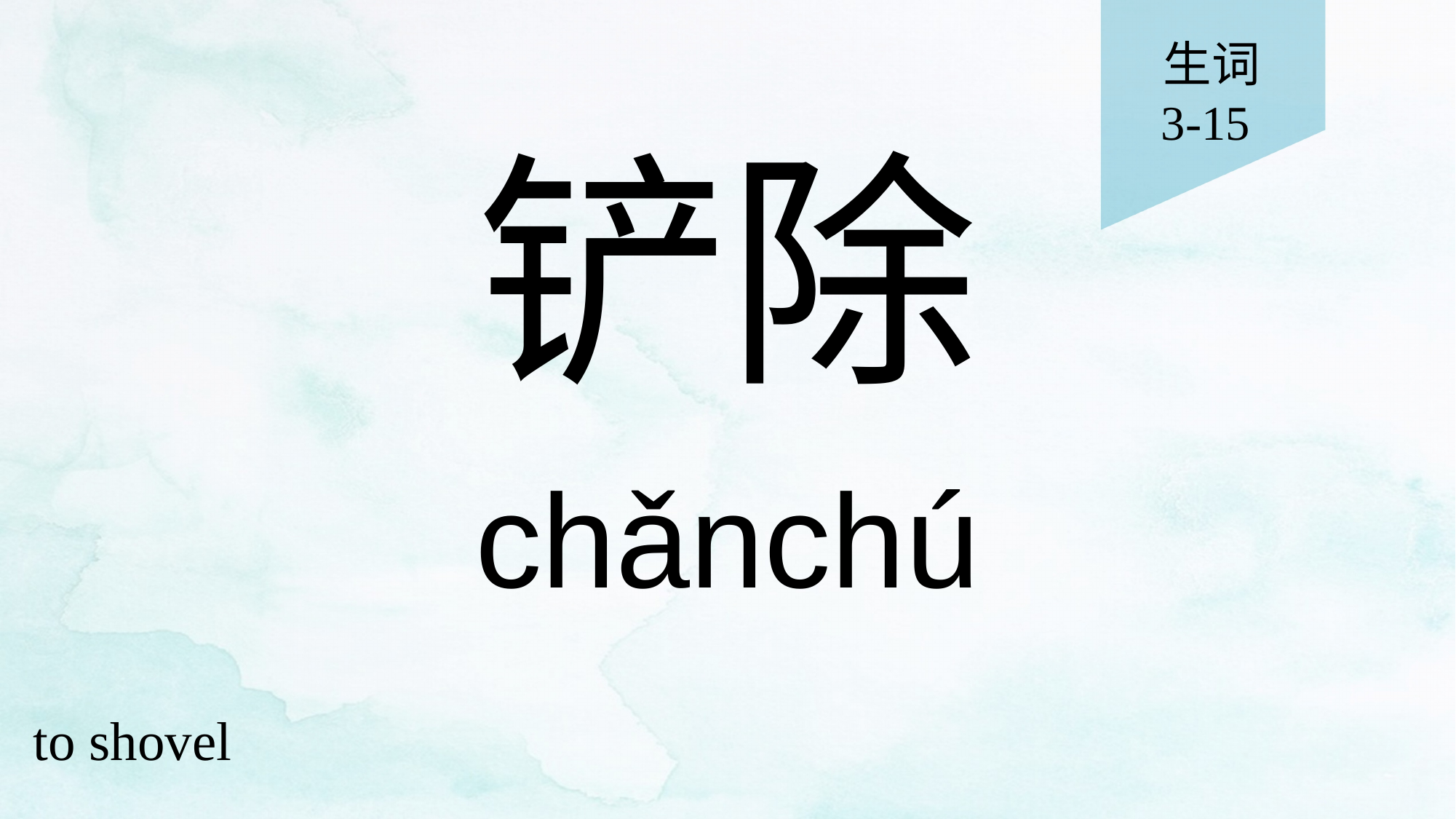

生词
3-15
# 铲除
chǎnchú
to shovel